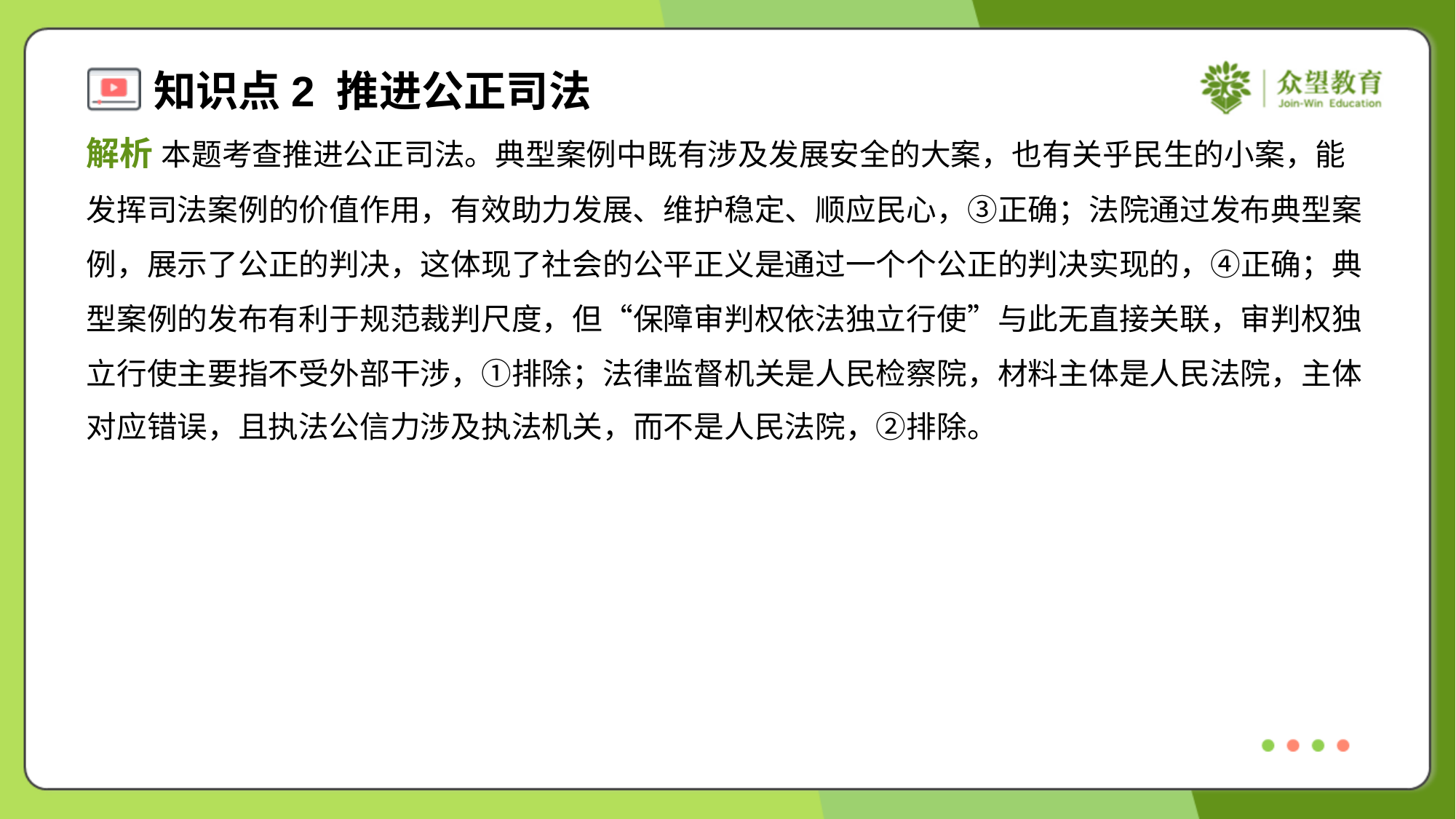

解析 本题考查推进公正司法。典型案例中既有涉及发展安全的大案，也有关乎民生的小案，能
发挥司法案例的价值作用，有效助力发展、维护稳定、顺应民心，③正确；法院通过发布典型案
例，展示了公正的判决，这体现了社会的公平正义是通过一个个公正的判决实现的，④正确；典
型案例的发布有利于规范裁判尺度，但“保障审判权依法独立行使”与此无直接关联，审判权独
立行使主要指不受外部干涉，①排除；法律监督机关是人民检察院，材料主体是人民法院，主体
对应错误，且执法公信力涉及执法机关，而不是人民法院，②排除。